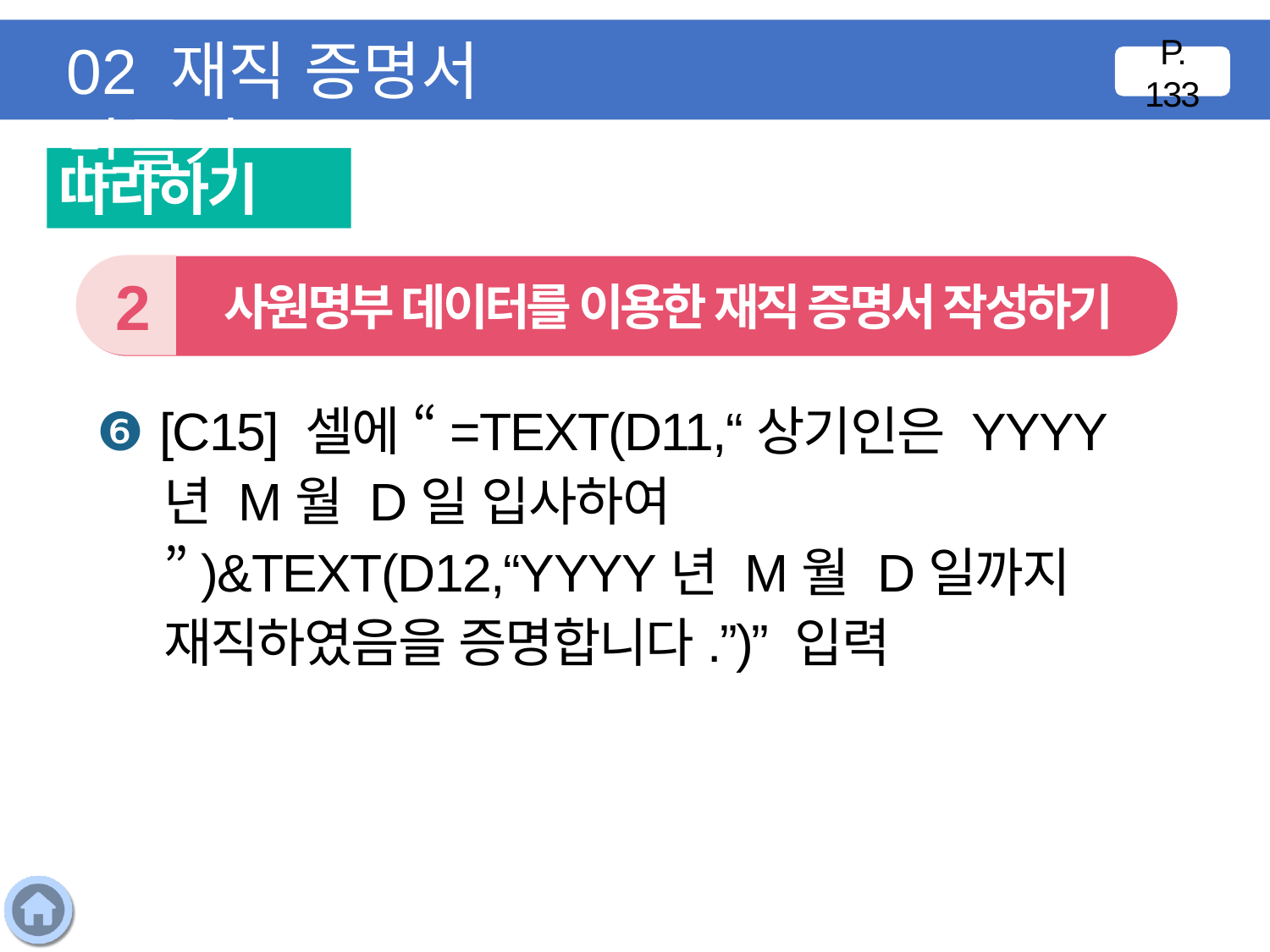

02 재직 증명서 만들기
P. 133
따라하기
2
        사원명부 데이터를 이용한 재직 증명서 작성하기
❻ [C15] 셀에 “=TEXT(D11,“상기인은 YYYY년 M월 D일 입사하여 ”)&TEXT(D12,“YYYY년 M월 D일까지 재직하였음을 증명합니다.”)” 입력